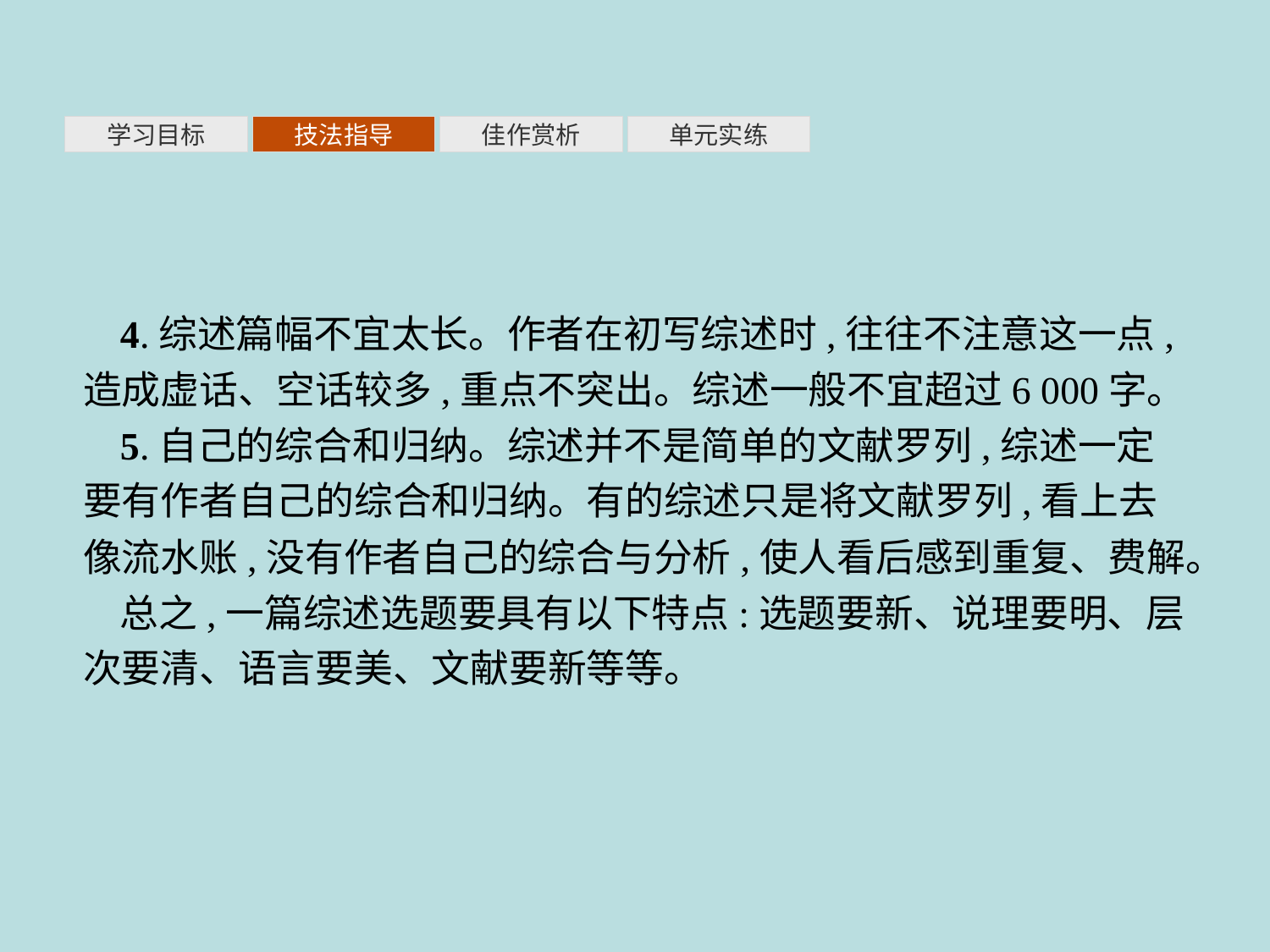

单元实练
学习目标
技法指导
佳作赏析
4.综述篇幅不宜太长。作者在初写综述时,往往不注意这一点,造成虚话、空话较多,重点不突出。综述一般不宜超过6 000字。
5.自己的综合和归纳。综述并不是简单的文献罗列,综述一定要有作者自己的综合和归纳。有的综述只是将文献罗列,看上去像流水账,没有作者自己的综合与分析,使人看后感到重复、费解。
总之,一篇综述选题要具有以下特点:选题要新、说理要明、层次要清、语言要美、文献要新等等。